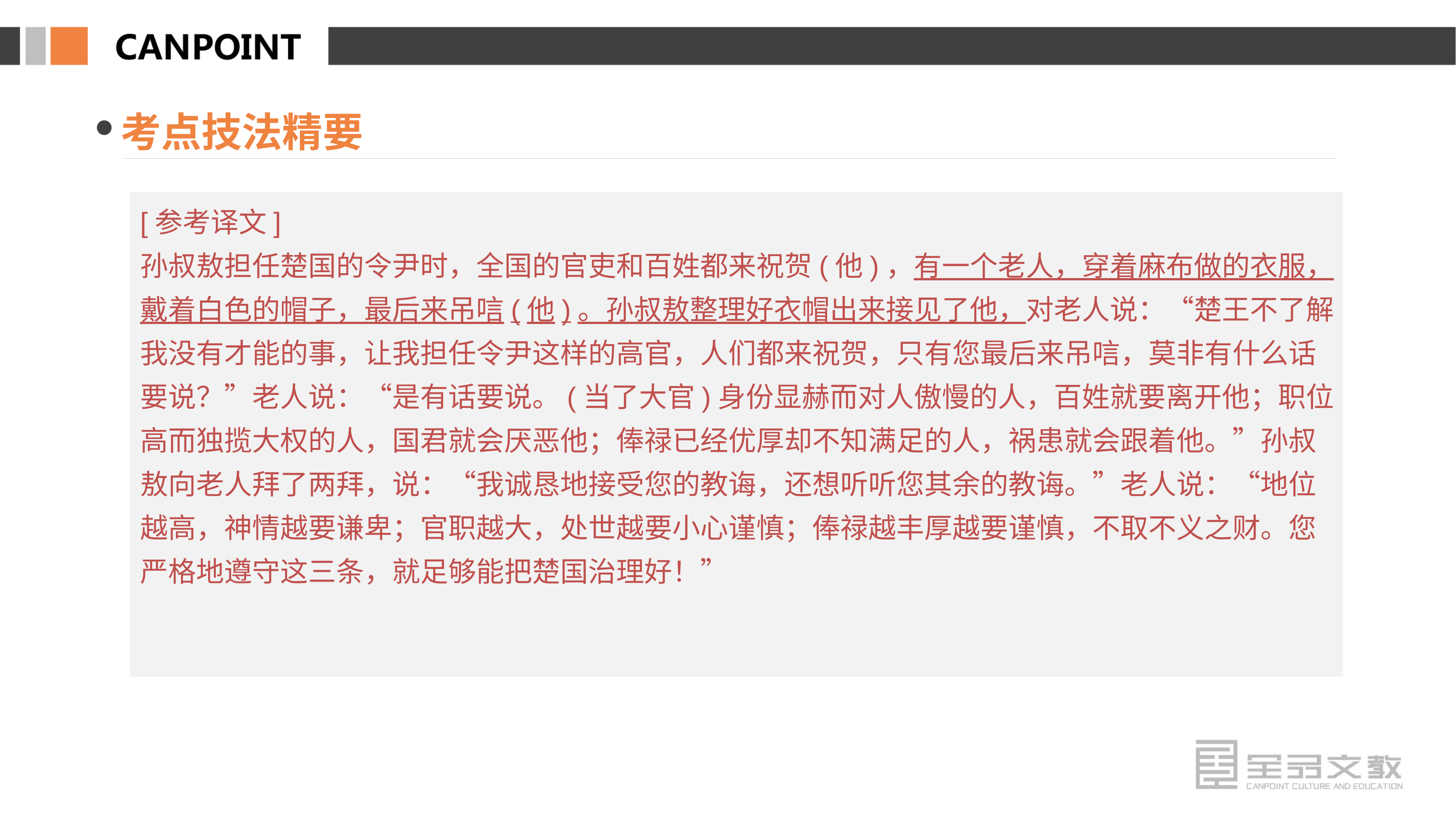

考点技法精要

[参考译文]
孙叔敖担任楚国的令尹时，全国的官吏和百姓都来祝贺(他)，有一个老人，穿着麻布做的衣服，戴着白色的帽子，最后来吊唁(他)。孙叔敖整理好衣帽出来接见了他，对老人说：“楚王不了解我没有才能的事，让我担任令尹这样的高官，人们都来祝贺，只有您最后来吊唁，莫非有什么话要说？”老人说：“是有话要说。(当了大官)身份显赫而对人傲慢的人，百姓就要离开他；职位高而独揽大权的人，国君就会厌恶他；俸禄已经优厚却不知满足的人，祸患就会跟着他。”孙叔敖向老人拜了两拜，说：“我诚恳地接受您的教诲，还想听听您其余的教诲。”老人说：“地位越高，神情越要谦卑；官职越大，处世越要小心谨慎；俸禄越丰厚越要谨慎，不取不义之财。您严格地遵守这三条，就足够能把楚国治理好！”